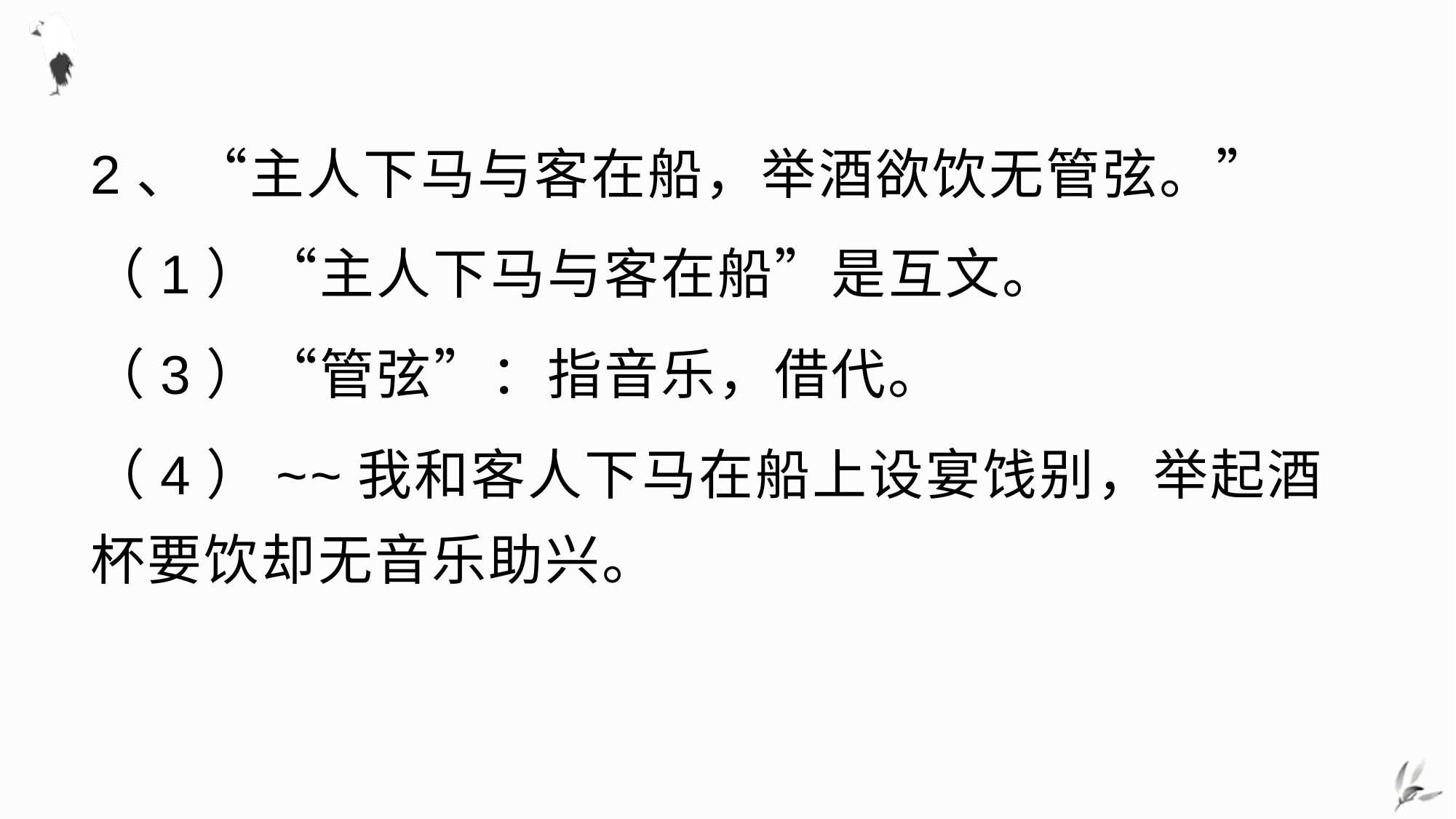

#
2、“主人下马与客在船，举酒欲饮无管弦。”
（1）“主人下马与客在船”是互文。
（3）“管弦”：指音乐，借代。
（4）~~我和客人下马在船上设宴饯别，举起酒杯要饮却无音乐助兴。